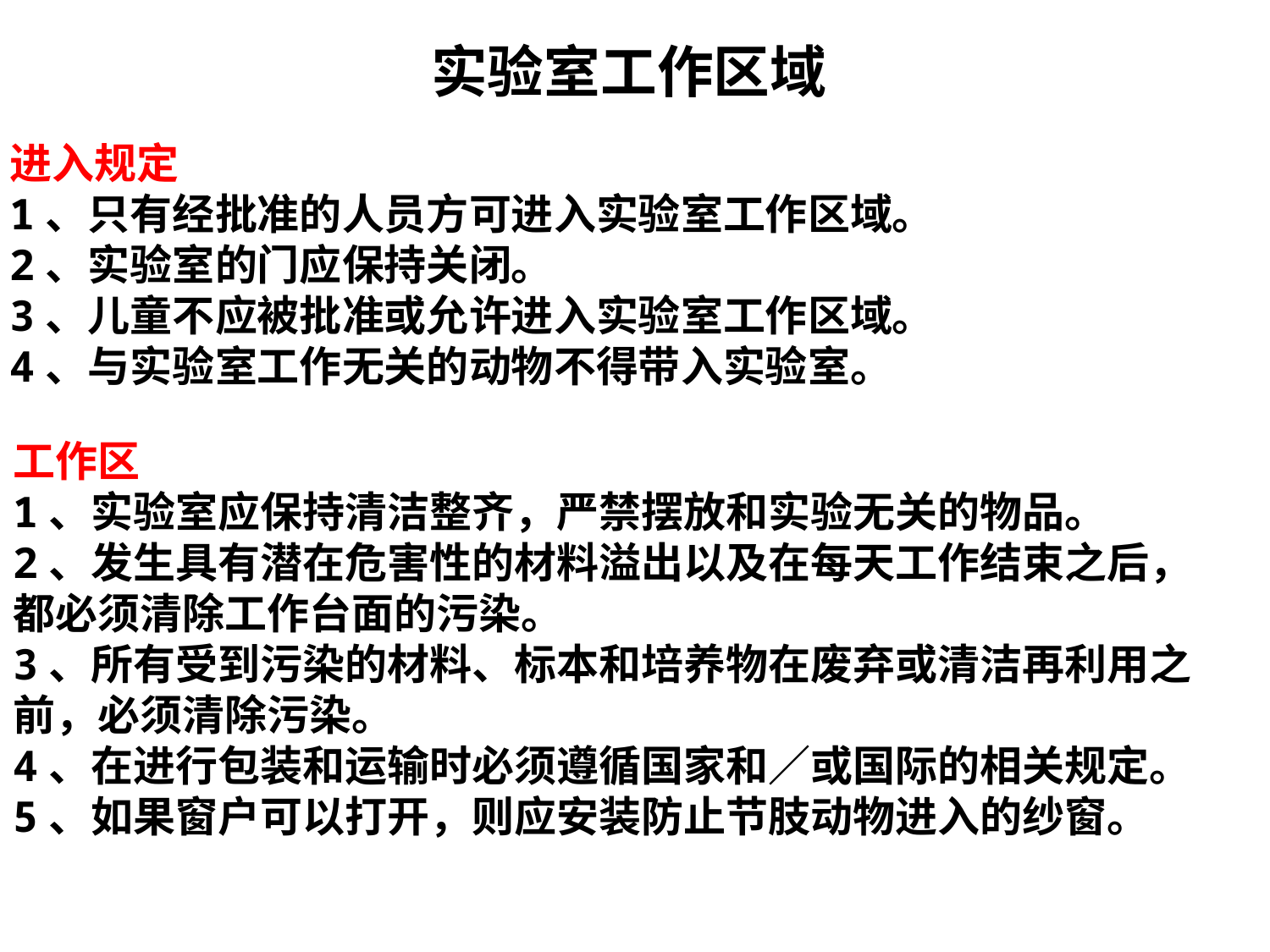

实验室工作区域
进入规定
1、只有经批准的人员方可进入实验室工作区域。
2、实验室的门应保持关闭。
3、儿童不应被批准或允许进入实验室工作区域。
4、与实验室工作无关的动物不得带入实验室。

工作区
1、实验室应保持清洁整齐，严禁摆放和实验无关的物品。
2、发生具有潜在危害性的材料溢出以及在每天工作结束之后，都必须清除工作台面的污染。
3、所有受到污染的材料、标本和培养物在废弃或清洁再利用之前，必须清除污染。
4、在进行包装和运输时必须遵循国家和∕或国际的相关规定。
5、如果窗户可以打开，则应安装防止节肢动物进入的纱窗。